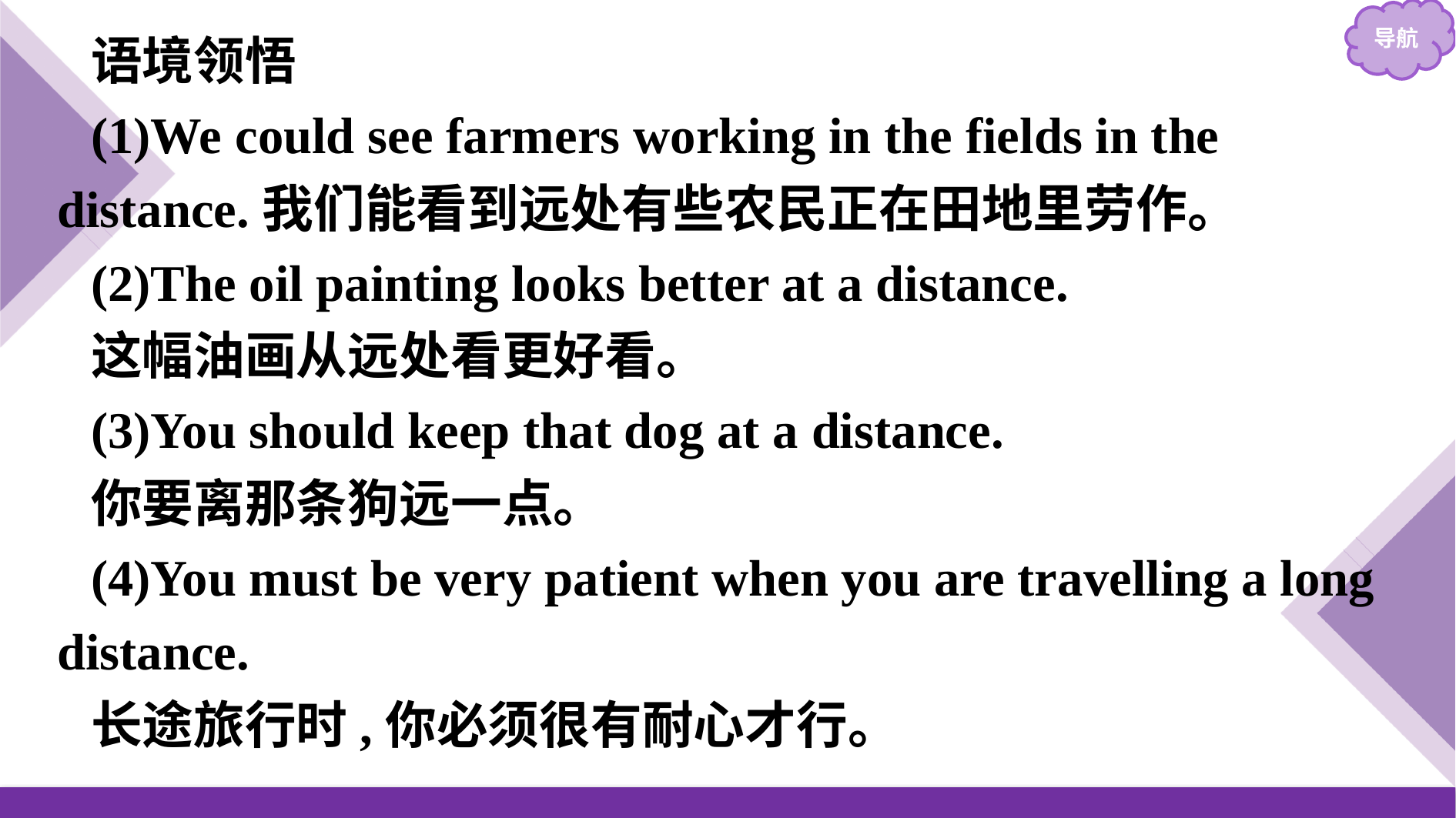

语境领悟
(1)We could see farmers working in the fields in the distance.我们能看到远处有些农民正在田地里劳作。
(2)The oil painting looks better at a distance.
这幅油画从远处看更好看。
(3)You should keep that dog at a distance.
你要离那条狗远一点。
(4)You must be very patient when you are travelling a long distance.
长途旅行时,你必须很有耐心才行。